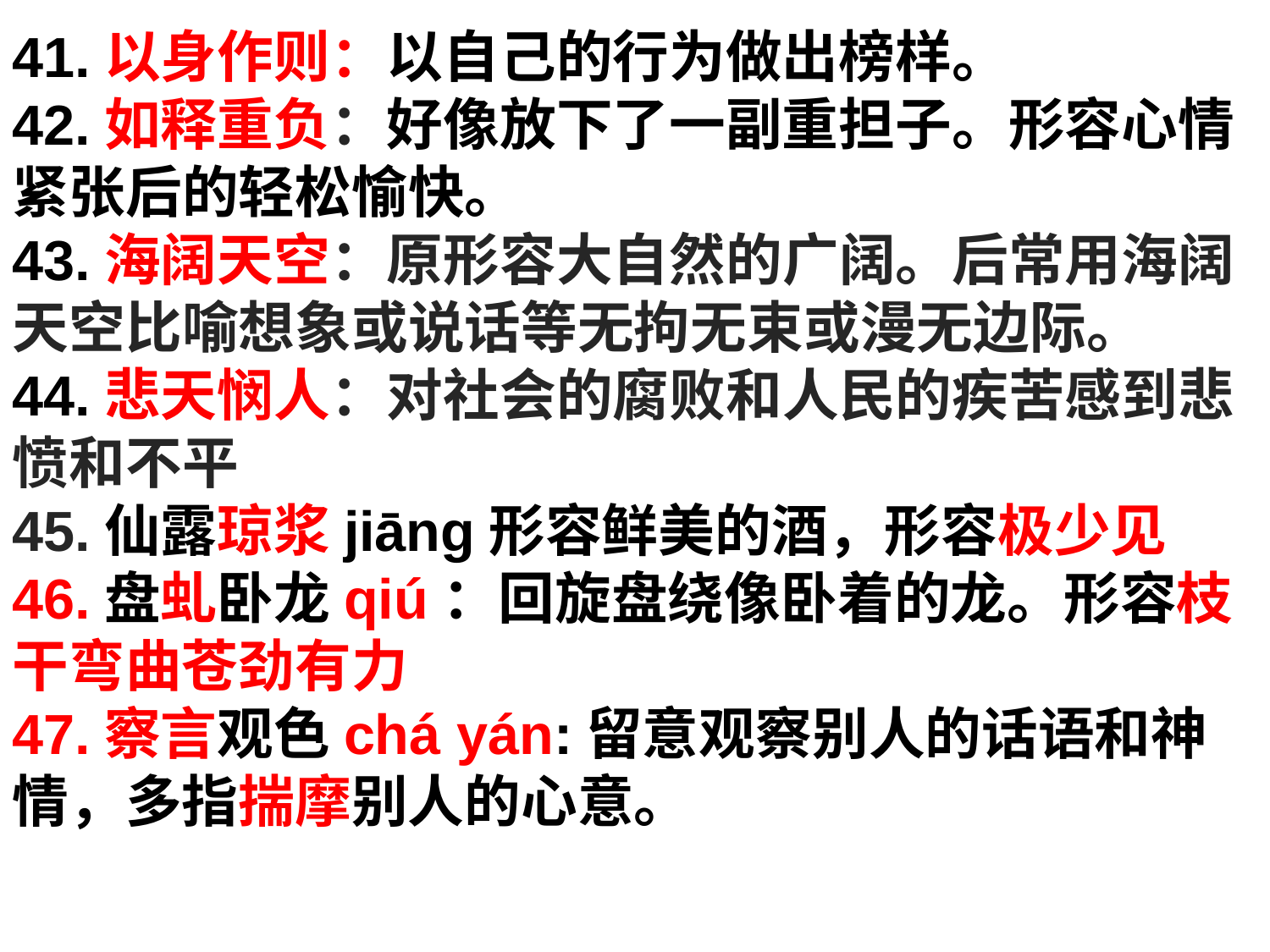

41.以身作则：以自己的行为做出榜样。
42.如释重负：好像放下了一副重担子。形容心情紧张后的轻松愉快。
43.海阔天空：原形容大自然的广阔。后常用海阔天空比喻想象或说话等无拘无束或漫无边际。
44.悲天悯人：对社会的腐败和人民的疾苦感到悲愤和不平
45.仙露琼浆jiānɡ形容鲜美的酒，形容极少见
46.盘虬卧龙qiú：回旋盘绕像卧着的龙。形容枝干弯曲苍劲有力
47.察言观色chá yán:留意观察别人的话语和神情，多指揣摩别人的心意。

#